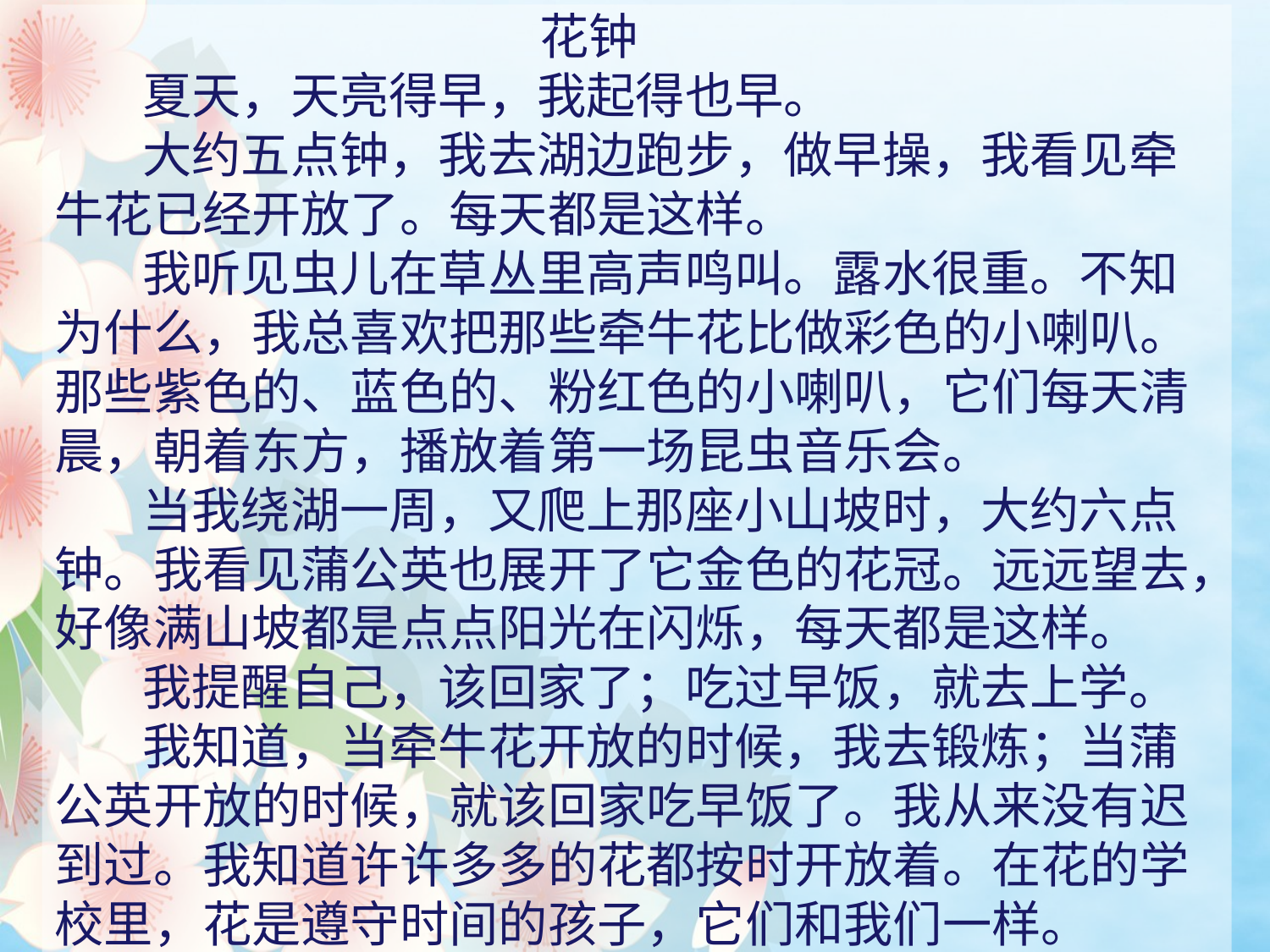

# 花钟 夏天，天亮得早，我起得也早。 大约五点钟，我去湖边跑步，做早操，我看见牵牛花已经开放了。每天都是这样。 我听见虫儿在草丛里高声鸣叫。露水很重。不知为什么，我总喜欢把那些牵牛花比做彩色的小喇叭。那些紫色的、蓝色的、粉红色的小喇叭，它们每天清晨，朝着东方，播放着第一场昆虫音乐会。 当我绕湖一周，又爬上那座小山坡时，大约六点钟。我看见蒲公英也展开了它金色的花冠。远远望去，好像满山坡都是点点阳光在闪烁，每天都是这样。 我提醒自己，该回家了；吃过早饭，就去上学。 我知道，当牵牛花开放的时候，我去锻炼；当蒲公英开放的时候，就该回家吃早饭了。我从来没有迟到过。我知道许许多多的花都按时开放着。在花的学校里，花是遵守时间的孩子，它们和我们一样。